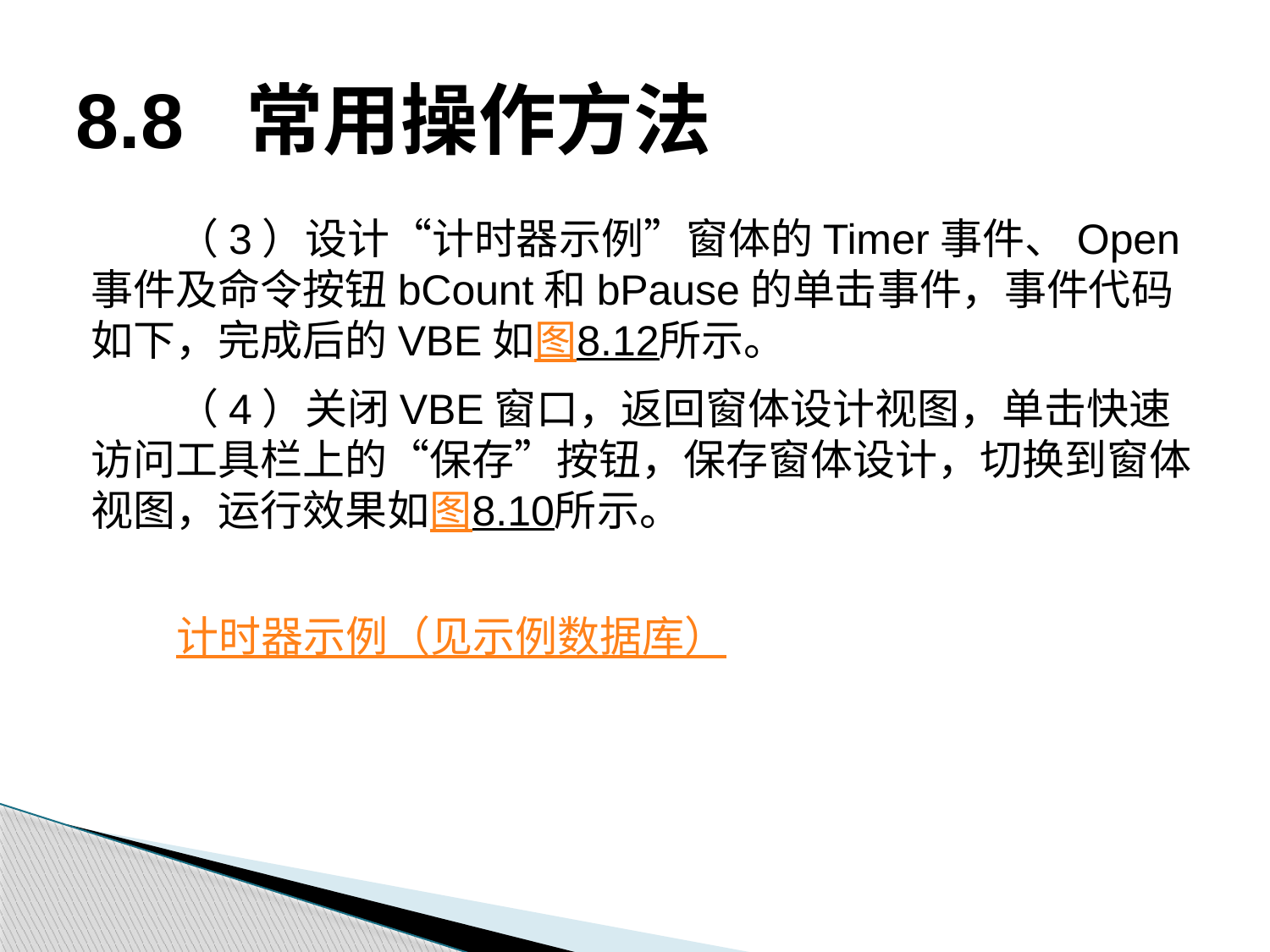

# 8.8  常用操作方法
（3）设计“计时器示例”窗体的Timer事件、Open事件及命令按钮bCount和bPause的单击事件，事件代码如下，完成后的VBE如图8.12所示。
（4）关闭VBE窗口，返回窗体设计视图，单击快速访问工具栏上的“保存”按钮，保存窗体设计，切换到窗体视图，运行效果如图8.10所示。

计时器示例（见示例数据库）